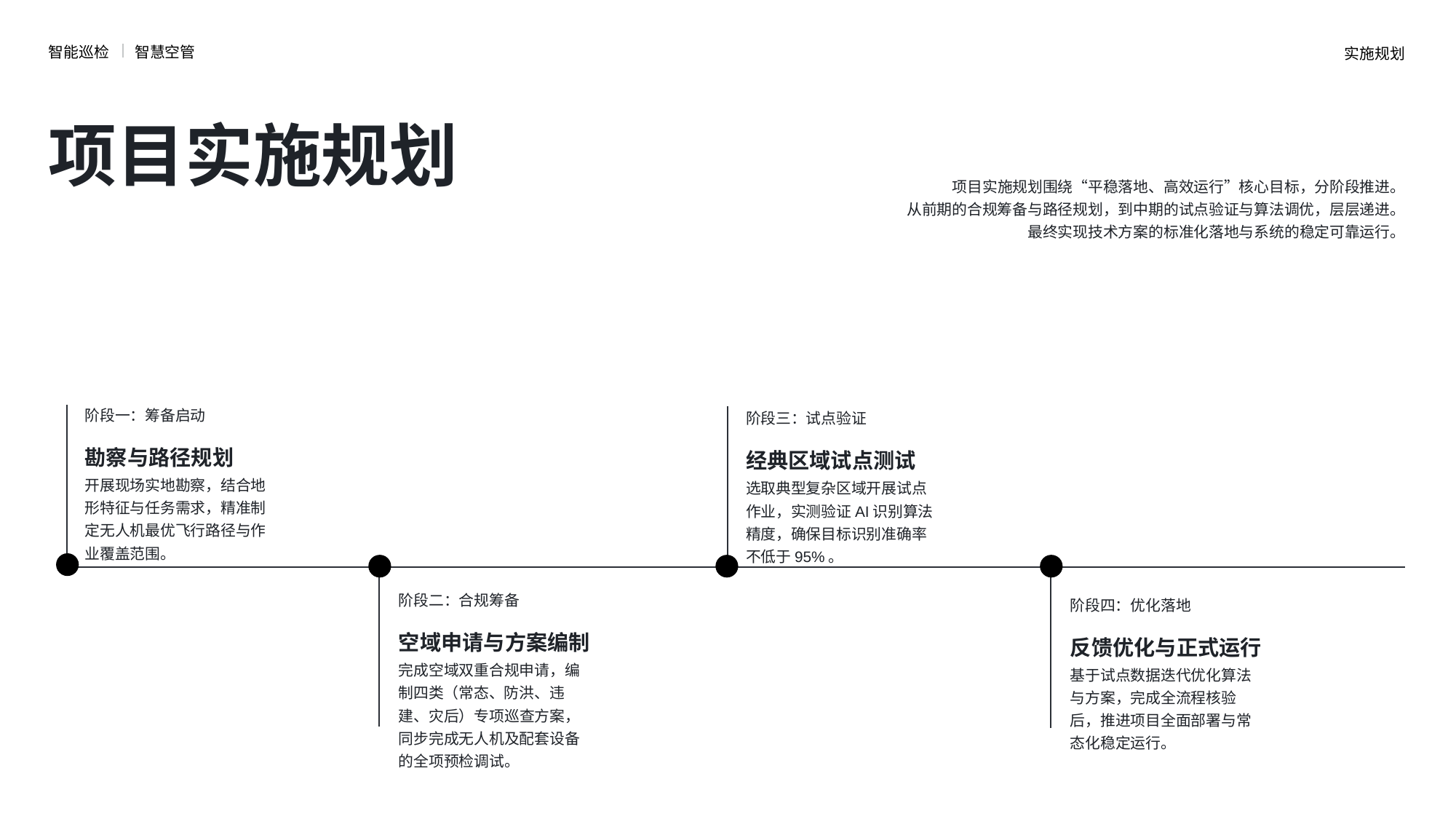

智能巡检
智慧空管
实施规划
项目实施规划
项目实施规划围绕“平稳落地、高效运行”核心目标，分阶段推进。
从前期的合规筹备与路径规划，到中期的试点验证与算法调优，层层递进。
最终实现技术方案的标准化落地与系统的稳定可靠运行。
阶段一：筹备启动
阶段三：试点验证
勘察与路径规划
经典区域试点测试
开展现场实地勘察，结合地形特征与任务需求，精准制定无人机最优飞行路径与作业覆盖范围。
选取典型复杂区域开展试点作业，实测验证AI识别算法精度，确保目标识别准确率不低于95%。

阶段二：合规筹备
阶段四：优化落地
空域申请与方案编制
反馈优化与正式运行
完成空域双重合规申请，编制四类（常态、防洪、违建、灾后）专项巡查方案，同步完成无人机及配套设备的全项预检调试。
基于试点数据迭代优化算法与方案，完成全流程核验后，推进项目全面部署与常态化稳定运行。